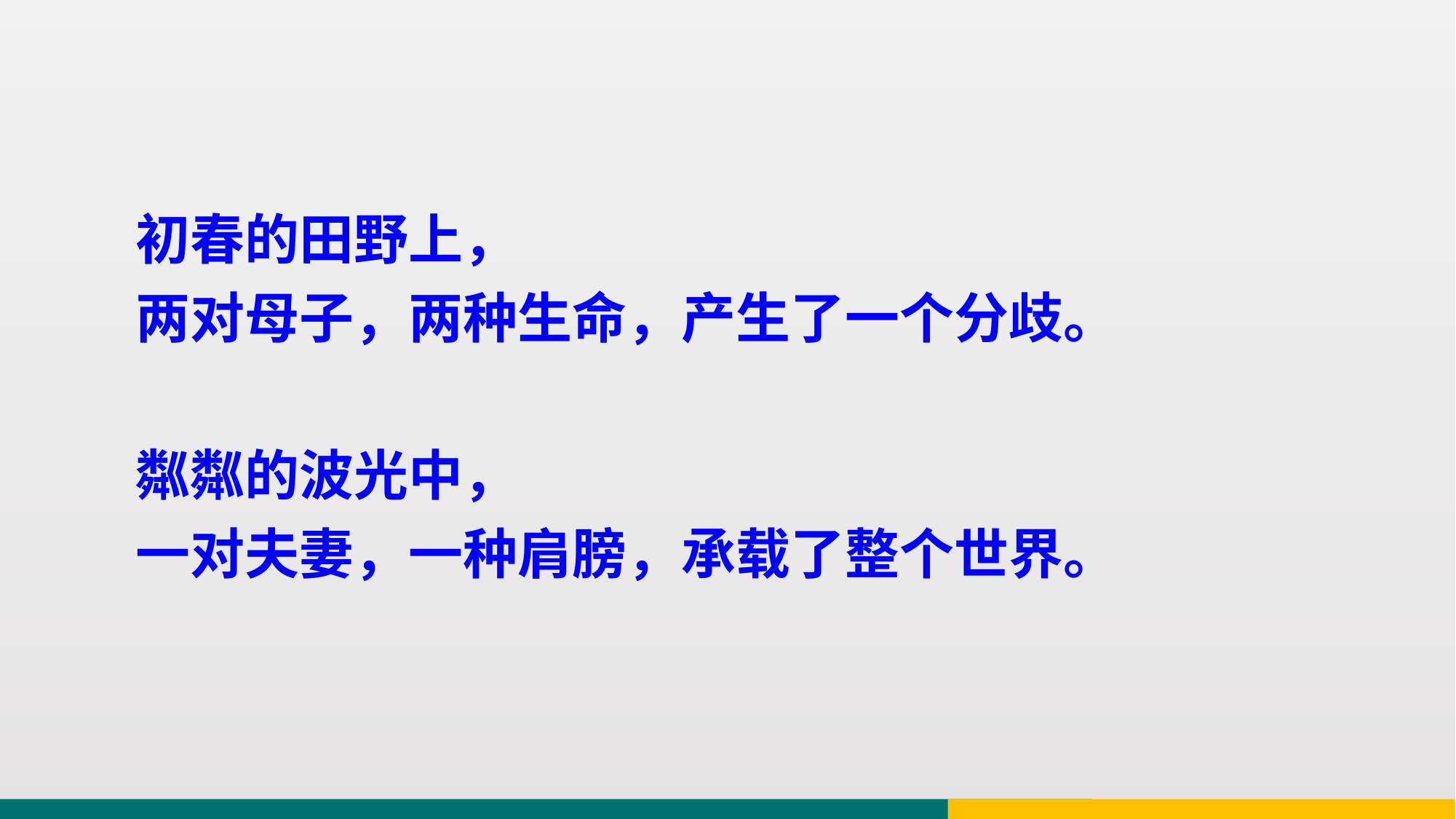

初春的田野上，
两对母子，两种生命，产生了一个分歧。

粼粼的波光中，
一对夫妻，一种肩膀，承载了整个世界。